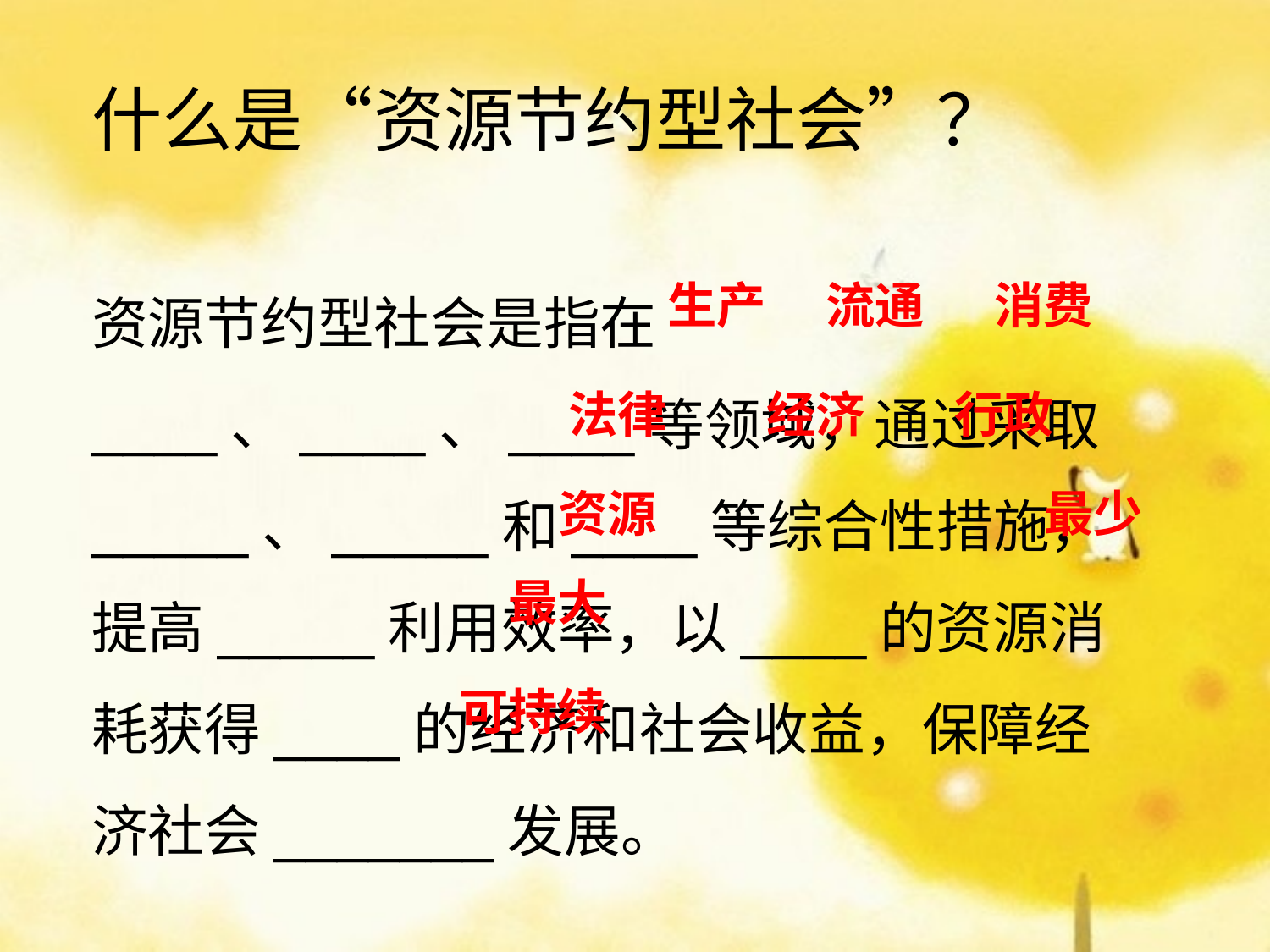

什么是“资源节约型社会”？
资源节约型社会是指在____、____、____等领域，通过采取_____、_____和____等综合性措施，提高_____利用效率，以____的资源消耗获得____的经济和社会收益，保障经济社会_______发展。
生产
流通
消费
法律
经济
行政
资源
最少
最大
可持续